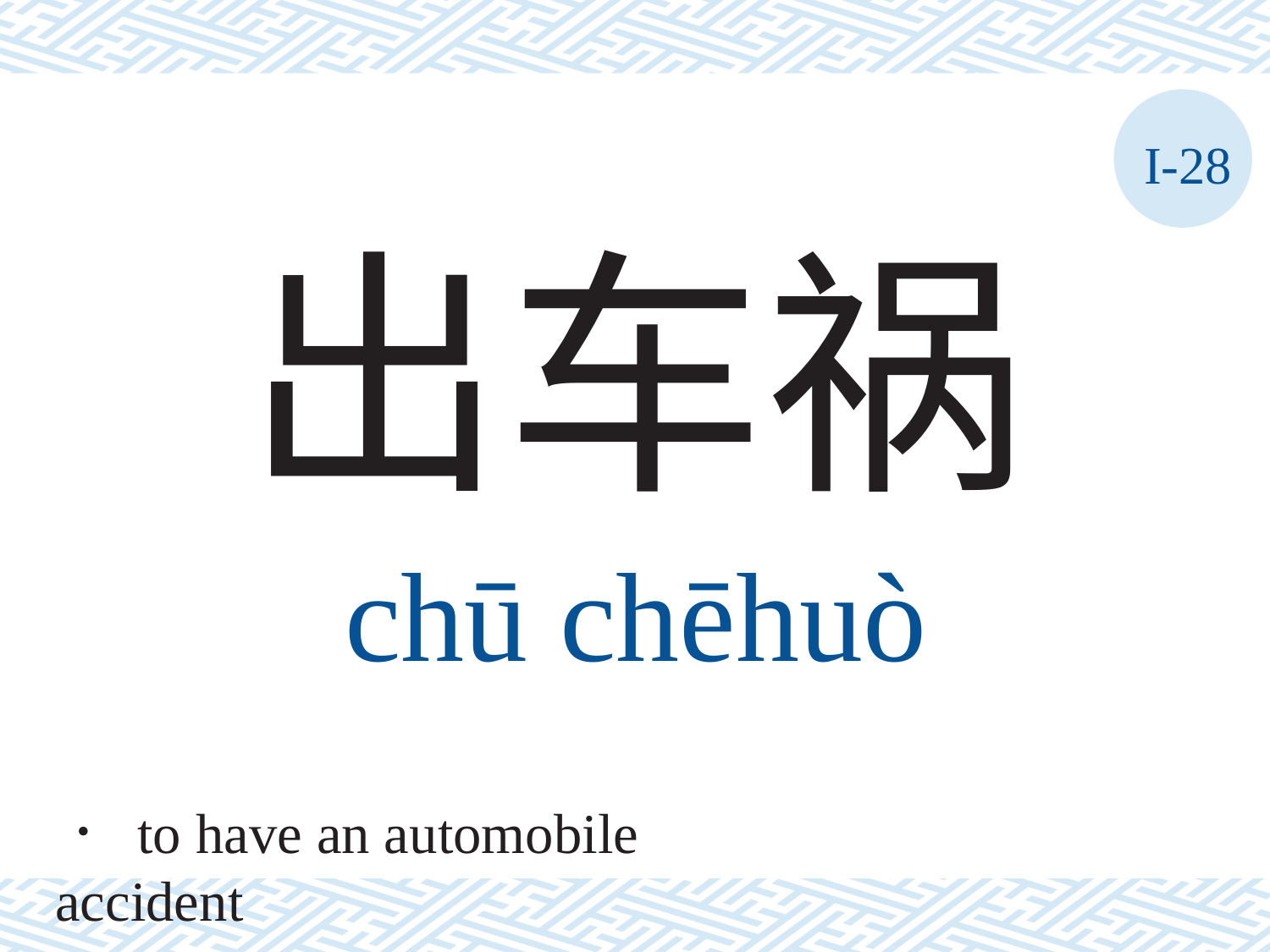

I-28
出车祸
chū	chēhuò
． to have an automobile accident